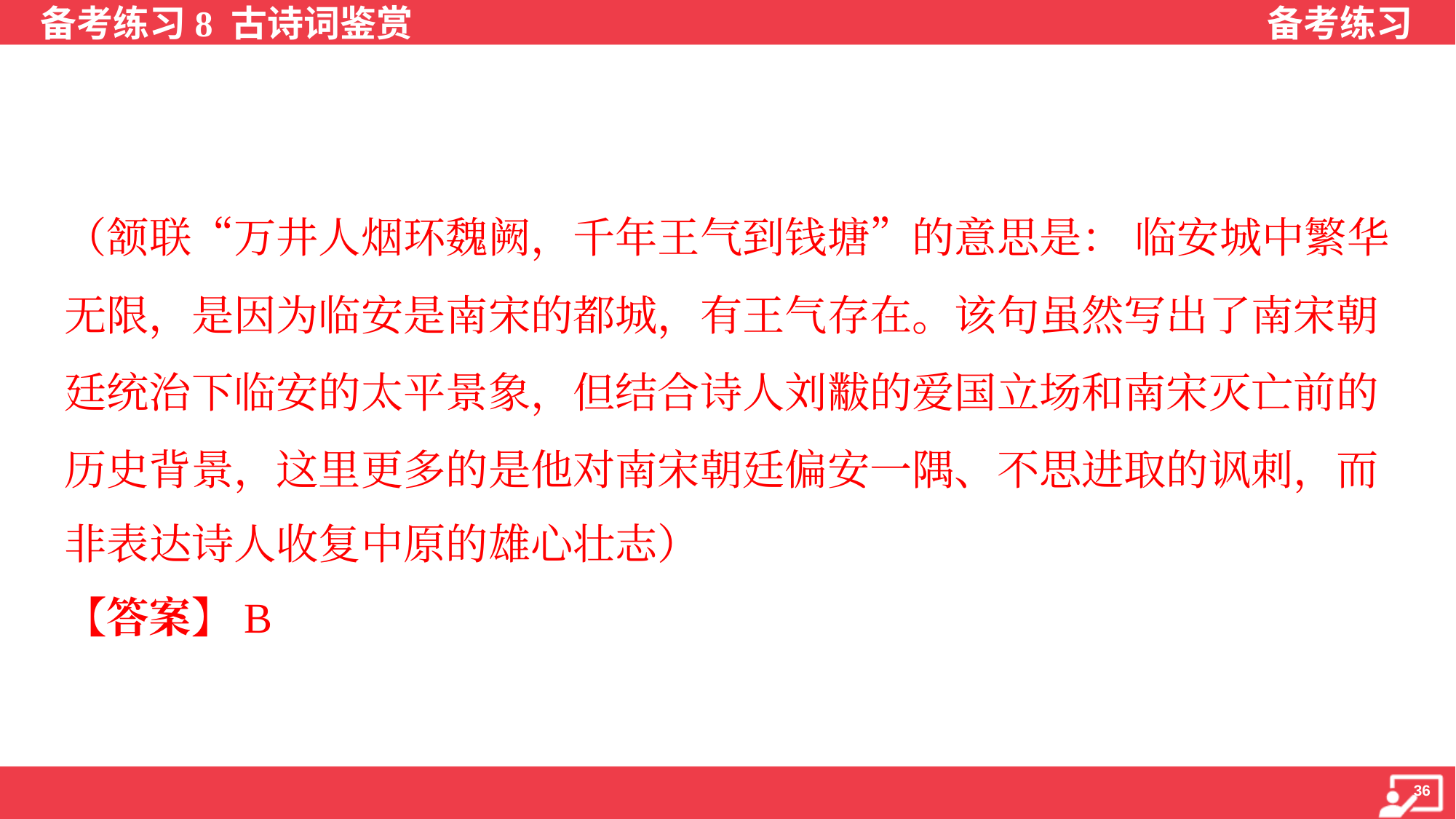

（颔联“万井人烟环魏阙，千年王气到钱塘”的意思是： 临安城中繁华
无限，是因为临安是南宋的都城，有王气存在。该句虽然写出了南宋朝
廷统治下临安的太平景象，但结合诗人刘黻的爱国立场和南宋灭亡前的
历史背景，这里更多的是他对南宋朝廷偏安一隅、不思进取的讽刺，而
非表达诗人收复中原的雄心壮志）
【答案】B